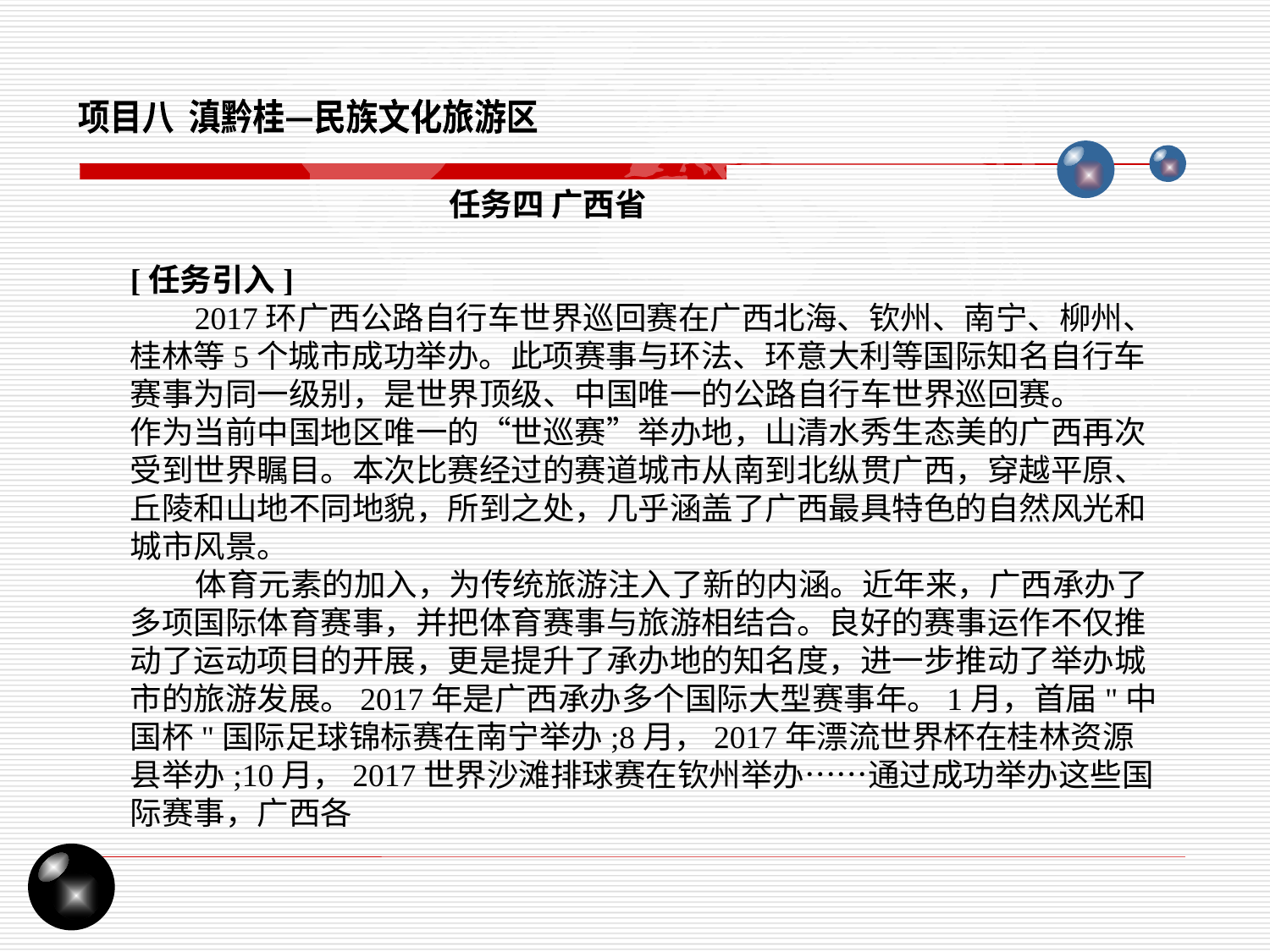

项目八  滇黔桂—民族文化旅游区
任务四 广西省
[任务引入]
        2017环广西公路自行车世界巡回赛在广西北海、钦州、南宁、柳州、桂林等5个城市成功举办。此项赛事与环法、环意大利等国际知名自行车赛事为同一级别，是世界顶级、中国唯一的公路自行车世界巡回赛。
作为当前中国地区唯一的“世巡赛”举办地，山清水秀生态美的广西再次受到世界瞩目。本次比赛经过的赛道城市从南到北纵贯广西，穿越平原、丘陵和山地不同地貌，所到之处，几乎涵盖了广西最具特色的自然风光和城市风景。
        体育元素的加入，为传统旅游注入了新的内涵。近年来，广西承办了多项国际体育赛事，并把体育赛事与旅游相结合。良好的赛事运作不仅推动了运动项目的开展，更是提升了承办地的知名度，进一步推动了举办城市的旅游发展。2017年是广西承办多个国际大型赛事年。1月，首届"中国杯"国际足球锦标赛在南宁举办;8月，2017年漂流世界杯在桂林资源县举办;10月，2017世界沙滩排球赛在钦州举办……通过成功举办这些国际赛事，广西各